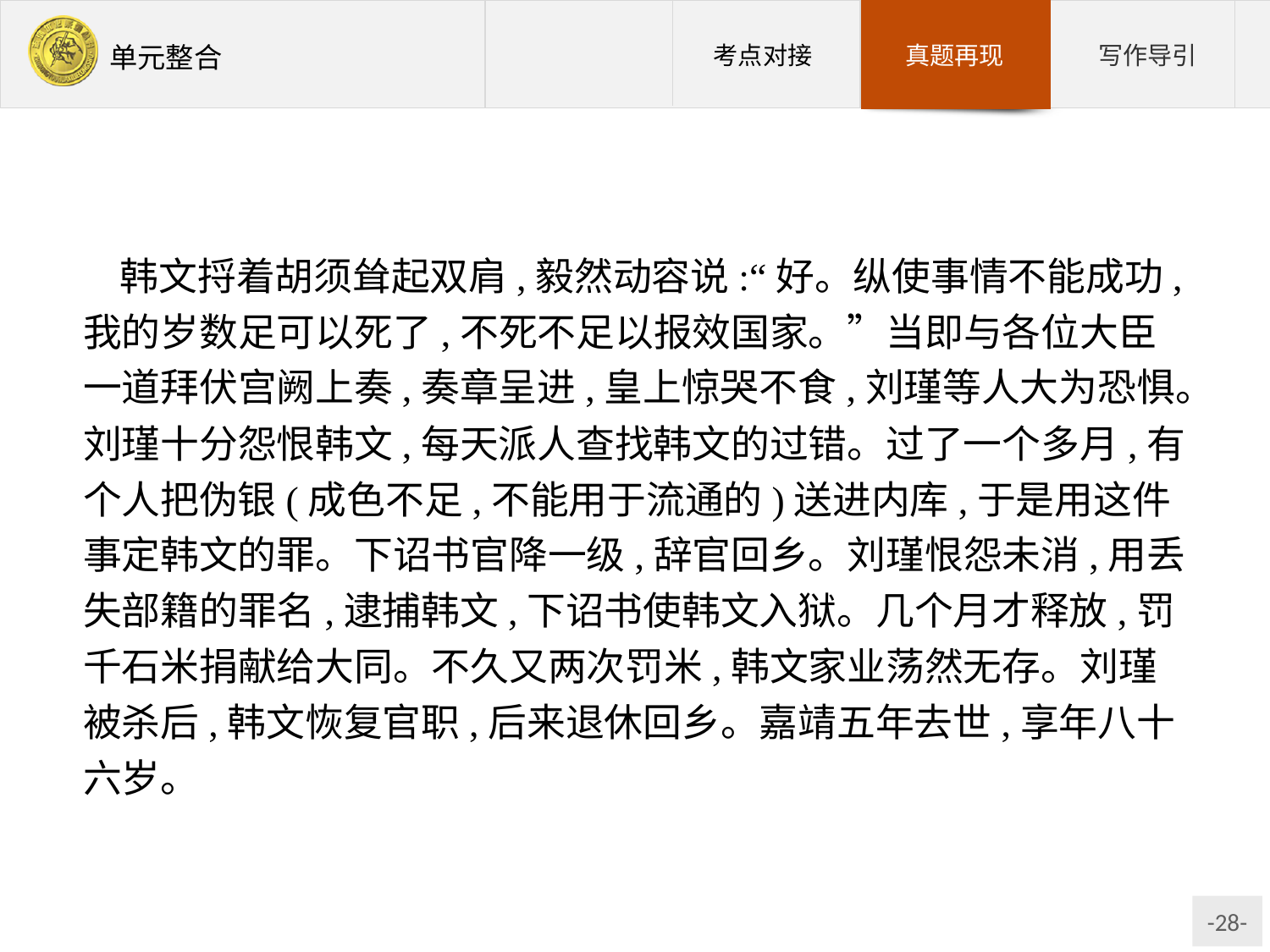

韩文捋着胡须耸起双肩,毅然动容说:“好。纵使事情不能成功,我的岁数足可以死了,不死不足以报效国家。”当即与各位大臣一道拜伏宫阙上奏,奏章呈进,皇上惊哭不食,刘瑾等人大为恐惧。刘瑾十分怨恨韩文,每天派人查找韩文的过错。过了一个多月,有个人把伪银(成色不足,不能用于流通的)送进内库,于是用这件事定韩文的罪。下诏书官降一级,辞官回乡。刘瑾恨怨未消,用丢失部籍的罪名,逮捕韩文,下诏书使韩文入狱。几个月才释放,罚千石米捐献给大同。不久又两次罚米,韩文家业荡然无存。刘瑾被杀后,韩文恢复官职,后来退休回乡。嘉靖五年去世,享年八十六岁。